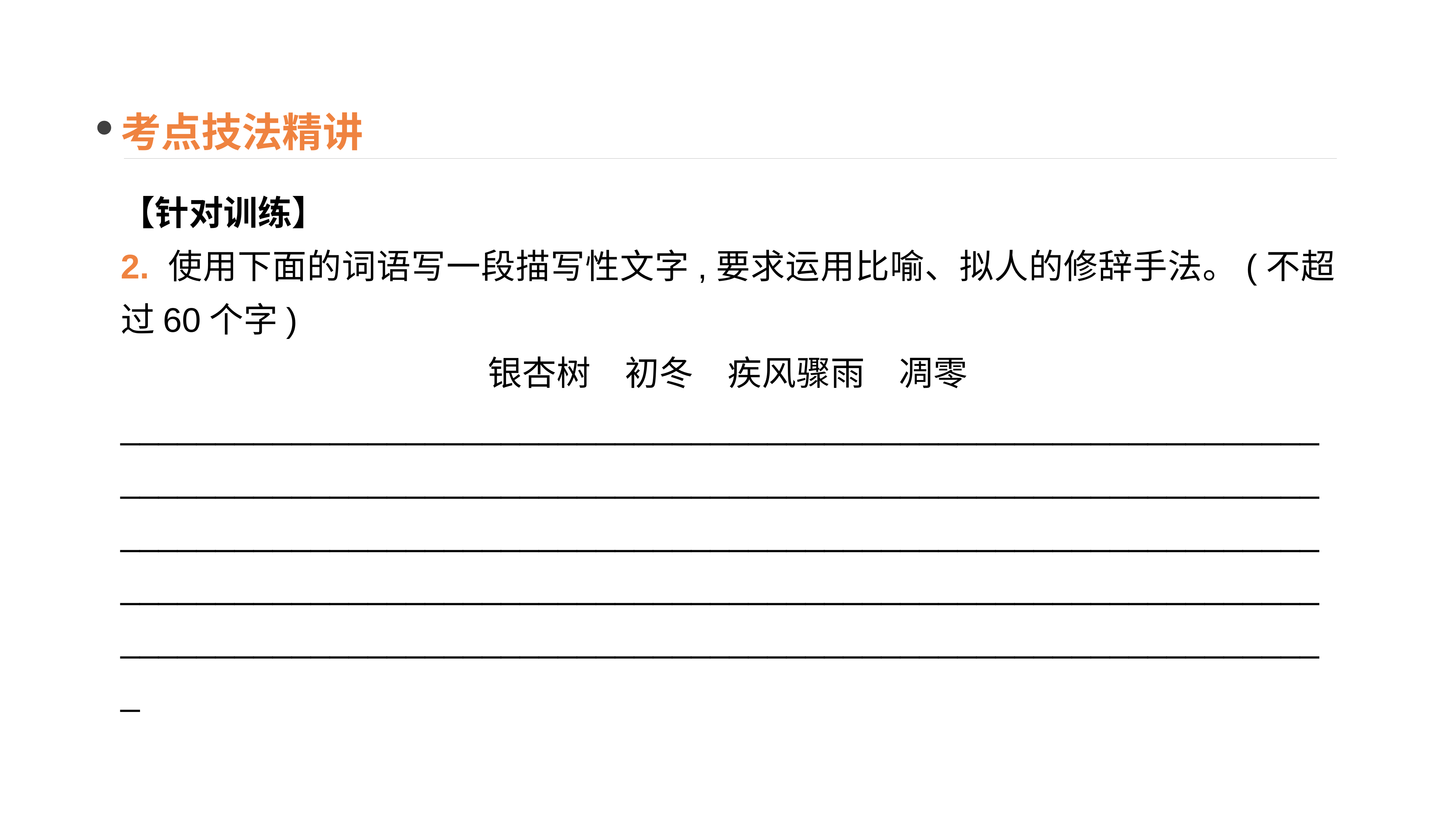

考点技法精讲

【针对训练】
2. 使用下面的词语写一段描写性文字,要求运用比喻、拟人的修辞手法。(不超过60个字)
银杏树　初冬　疾风骤雨　凋零
____________________________________________________________________________________________________________________________________________________________________________________________________________________________________________________________________________________________________________________________